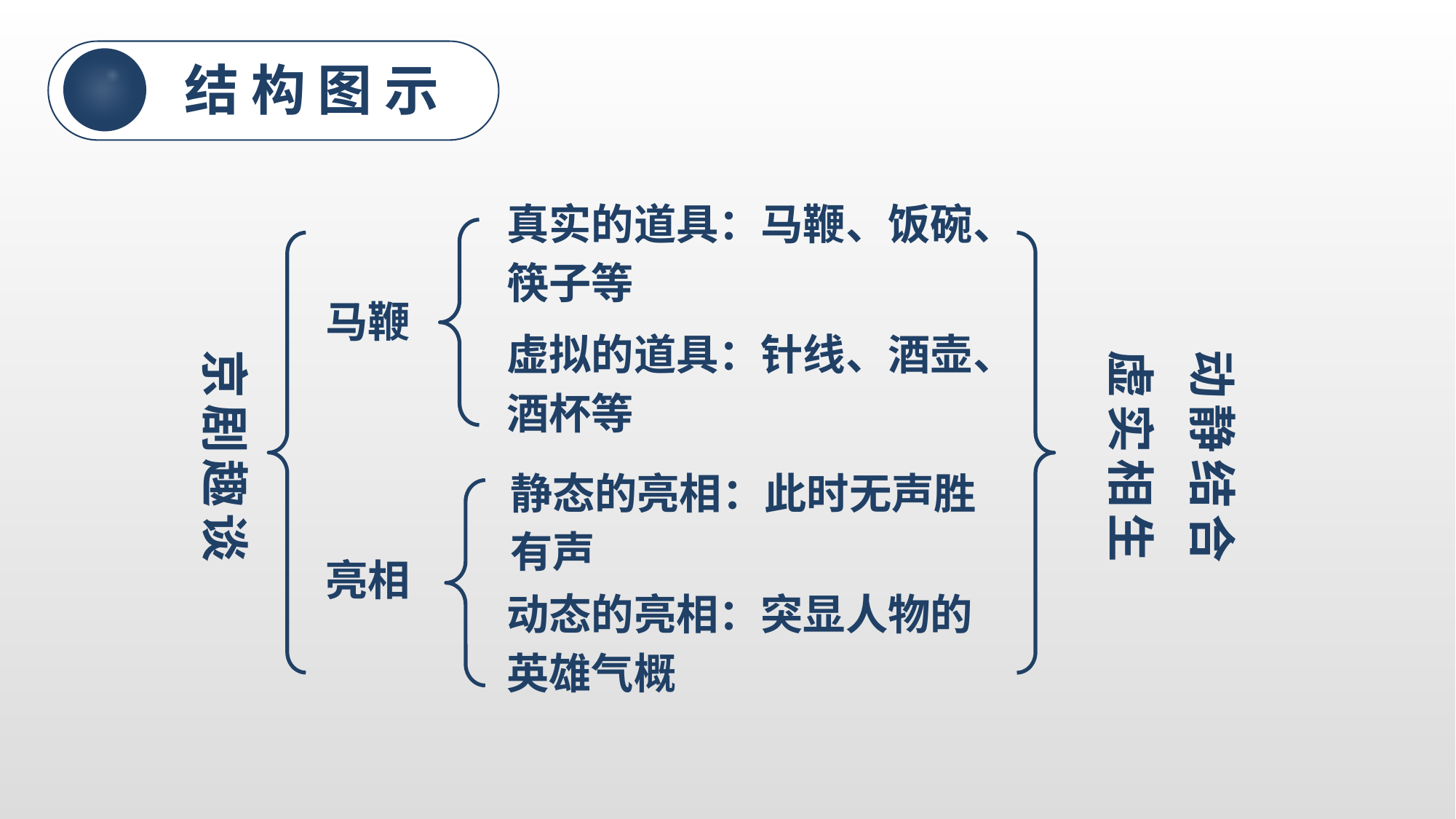

结构图示
真实的道具：马鞭、饭碗、筷子等

马鞭
虚拟的道具：针线、酒壶、酒杯等
京剧趣谈
虚实相生
动静结合
静态的亮相：此时无声胜有声

亮相
动态的亮相：突显人物的英雄气概